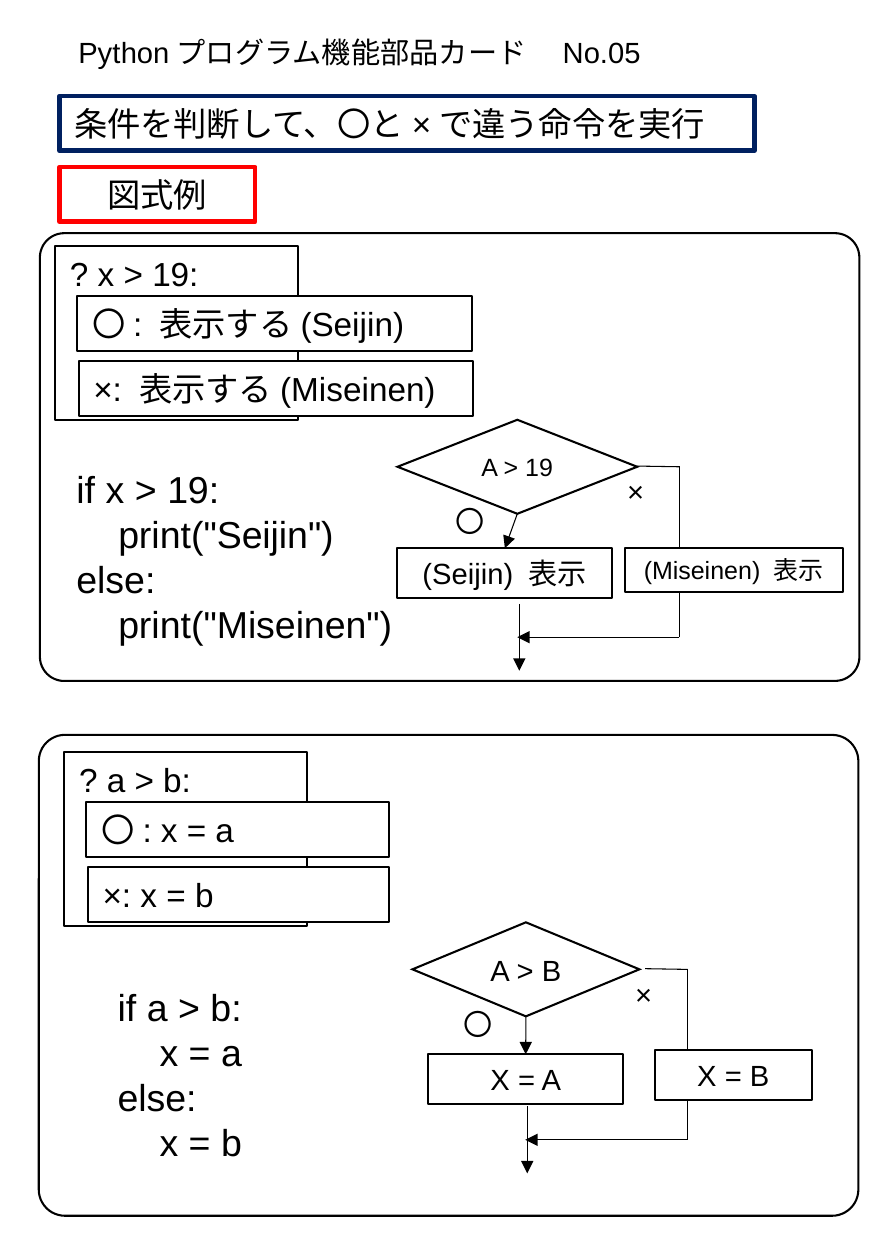

Pythonプログラム機能部品カード　No.05
条件を判断して、〇と×で違う命令を実行
図式例

? x > 19:

〇: 表示する(Seijin)
×: 表示する(Miseinen)
A > 19
×
〇
(Miseinen) 表示
(Seijin) 表示
if x > 19:
    print("Seijin")
else:
    print("Miseinen")

? a > b:

〇: x = a
×: x = b
A > B
×
〇
X = B
X = A
if a > b:
    x = a
else:
    x = b